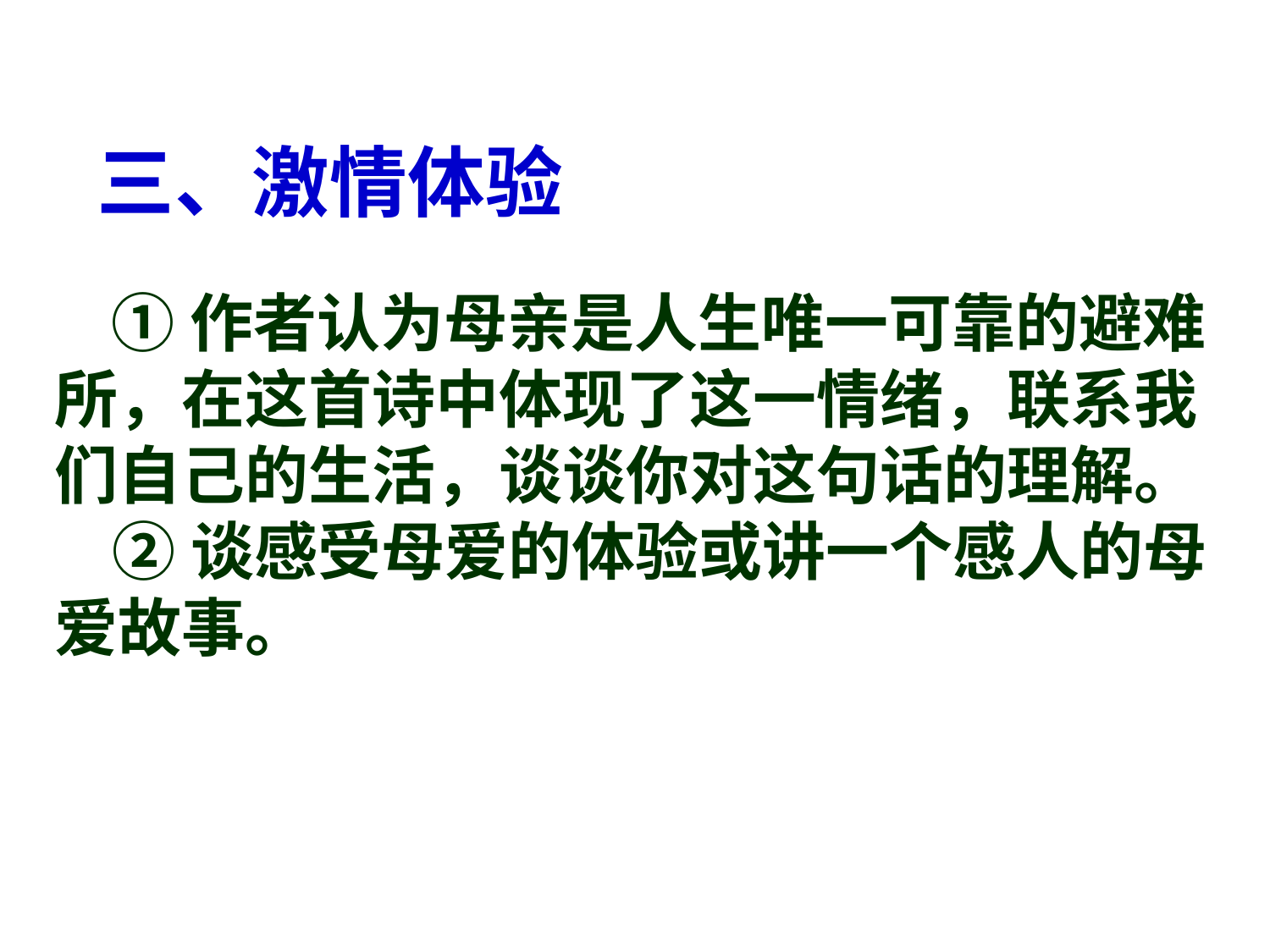

三、激情体验

    ①作者认为母亲是人生唯一可靠的避难所，在这首诗中体现了这一情绪，联系我们自己的生活，谈谈你对这句话的理解。
    ②谈感受母爱的体验或讲一个感人的母爱故事。